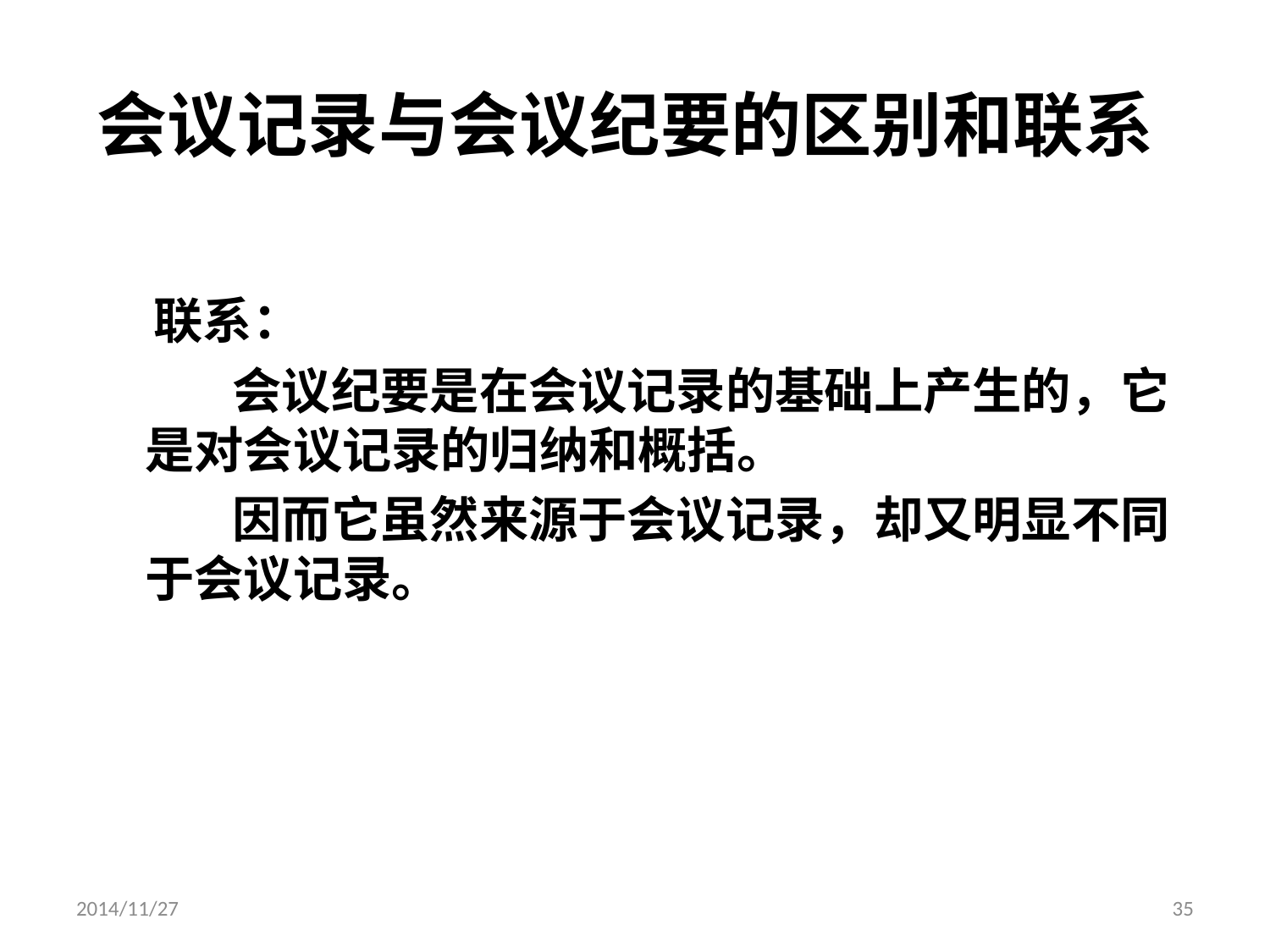

# 会议记录与会议纪要的区别和联系
　联系：
           会议纪要是在会议记录的基础上产生的，它是对会议记录的归纳和概括。
           因而它虽然来源于会议记录，却又明显不同于会议记录。
2014/11/27
35